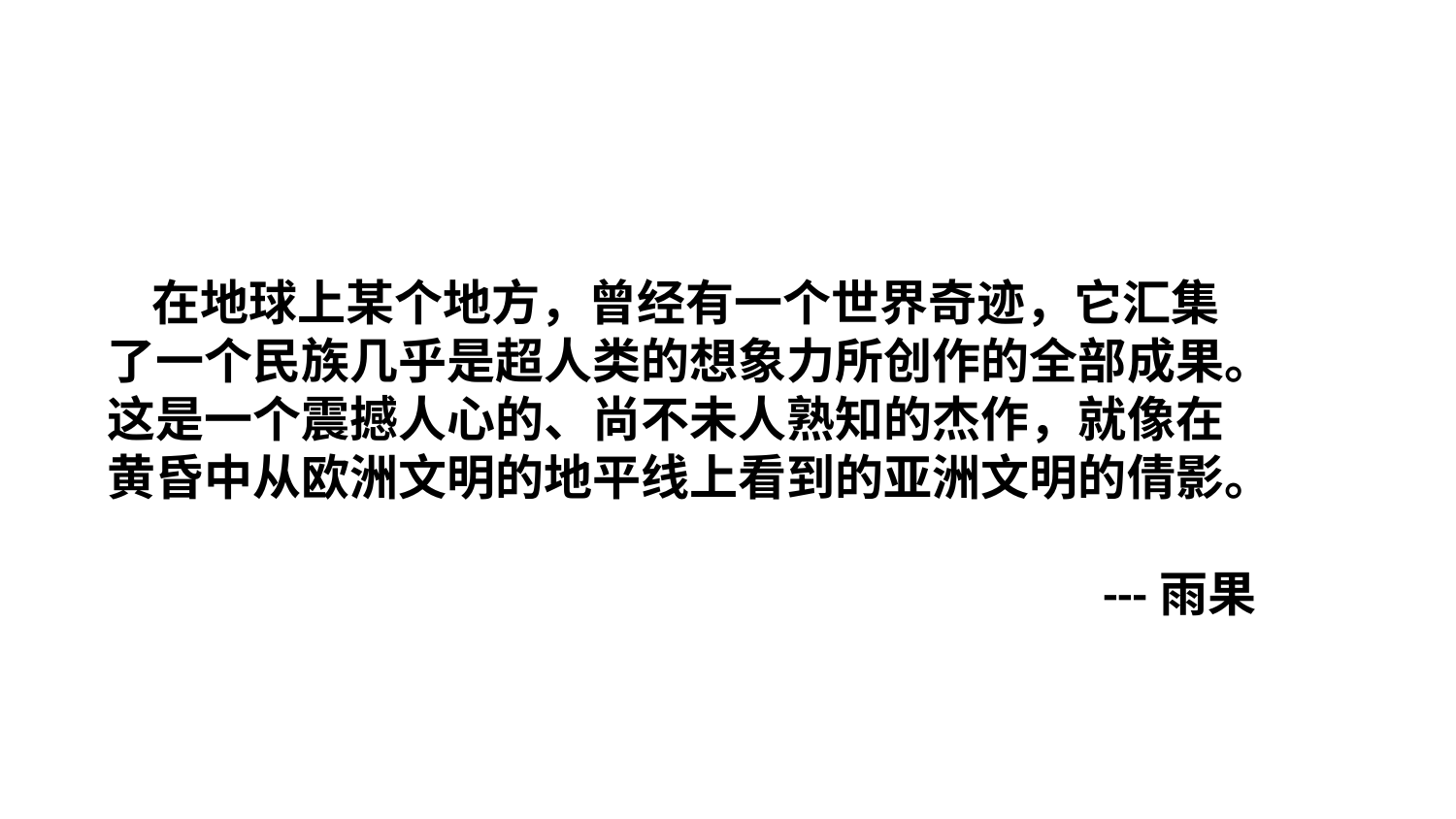

在地球上某个地方，曾经有一个世界奇迹，它汇集了一个民族几乎是超人类的想象力所创作的全部成果。这是一个震撼人心的、尚不未人熟知的杰作，就像在黄昏中从欧洲文明的地平线上看到的亚洲文明的倩影。

---雨果